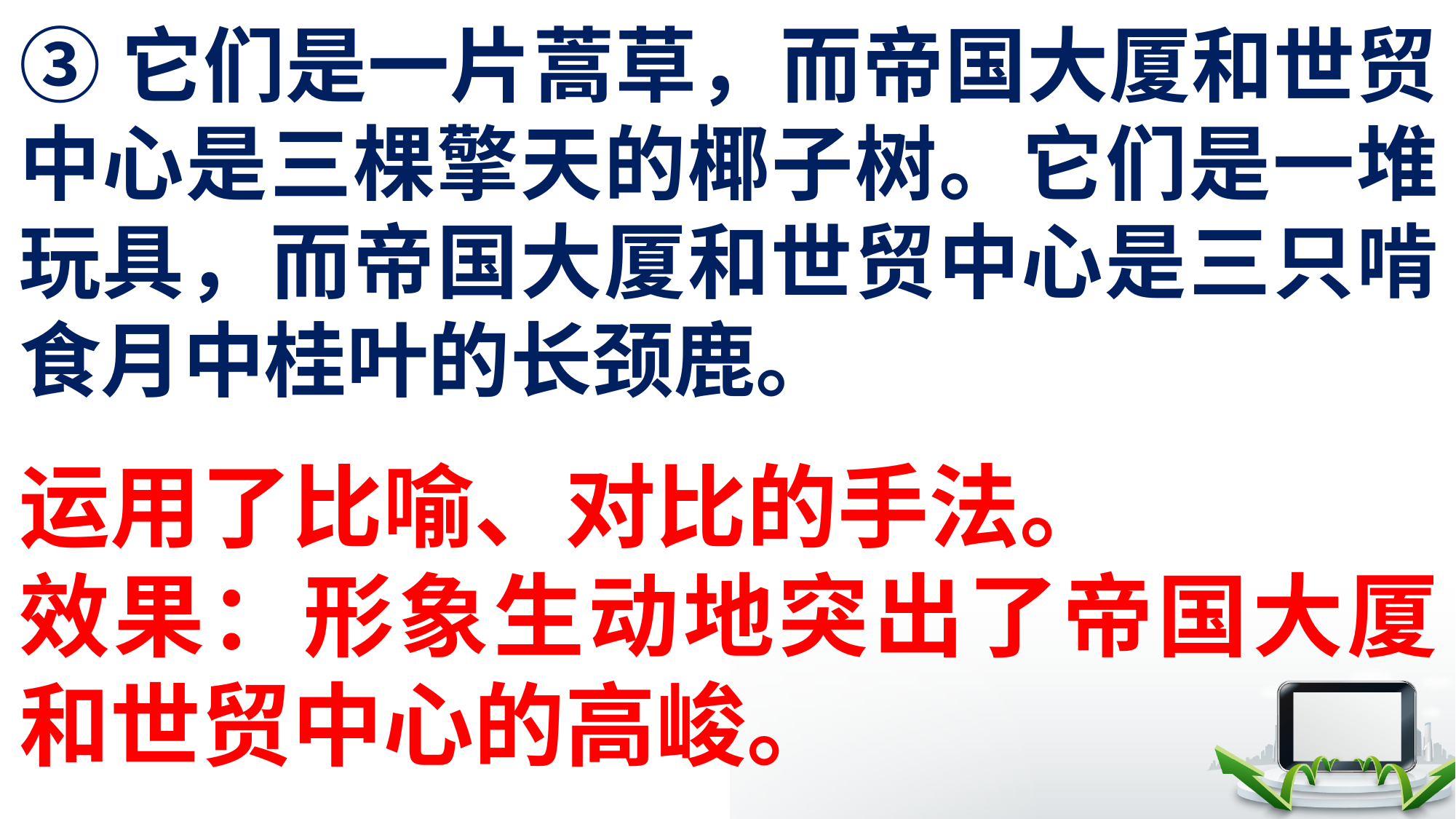

③它们是一片蒿草，而帝国大厦和世贸中心是三棵擎天的椰子树。它们是一堆玩具，而帝国大厦和世贸中心是三只啃食月中桂叶的长颈鹿。
运用了比喻、对比的手法。
效果：形象生动地突出了帝国大厦和世贸中心的高峻。